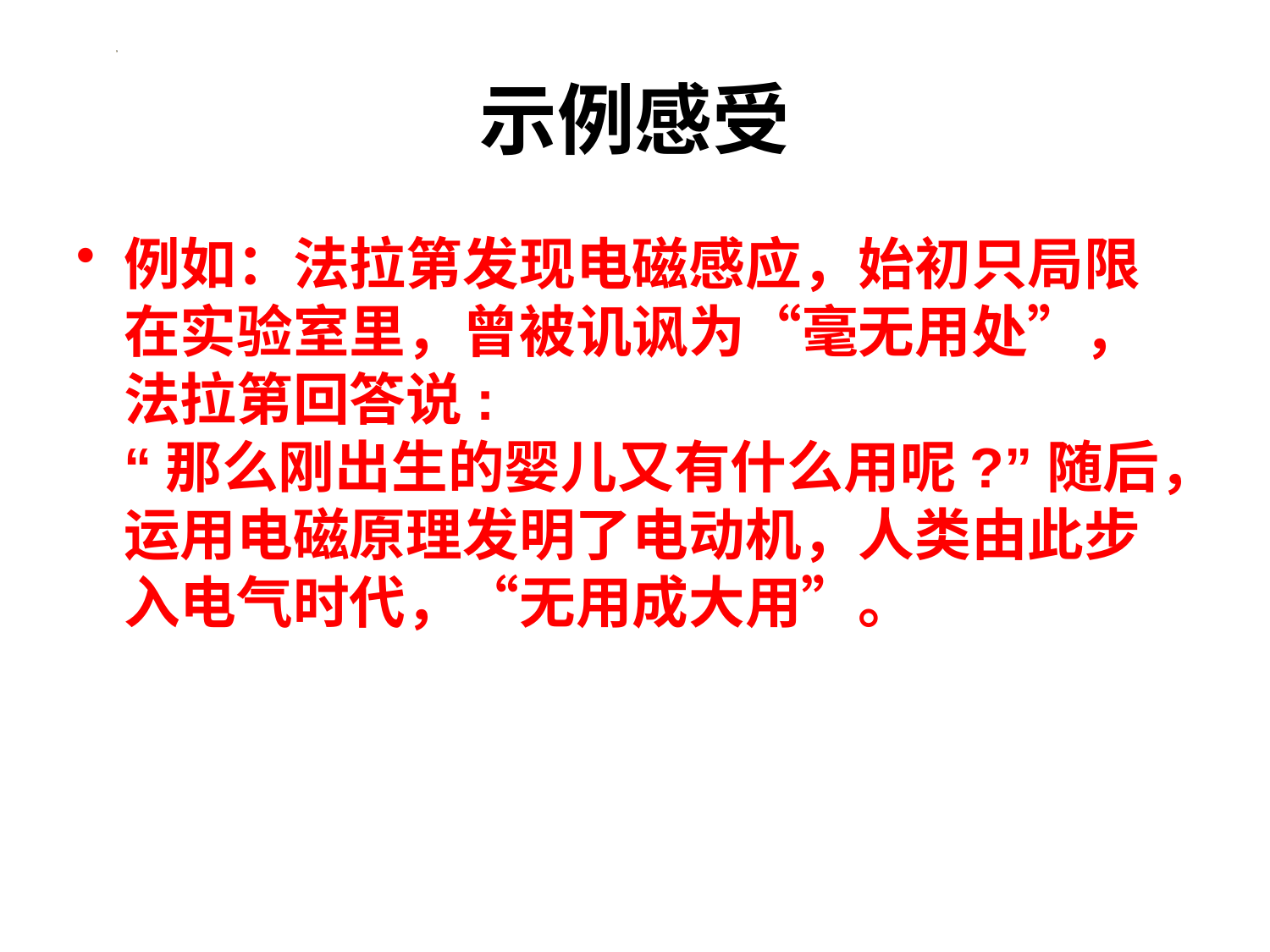

# 示例感受
例如：法拉第发现电磁感应，始初只局限在实验室里，曾被讥讽为“毫无用处”，法拉第回答说:
“那么刚出生的婴儿又有什么用呢?”随后，运用电磁原理发明了电动机，人类由此步入电气时代，“无用成大用”。